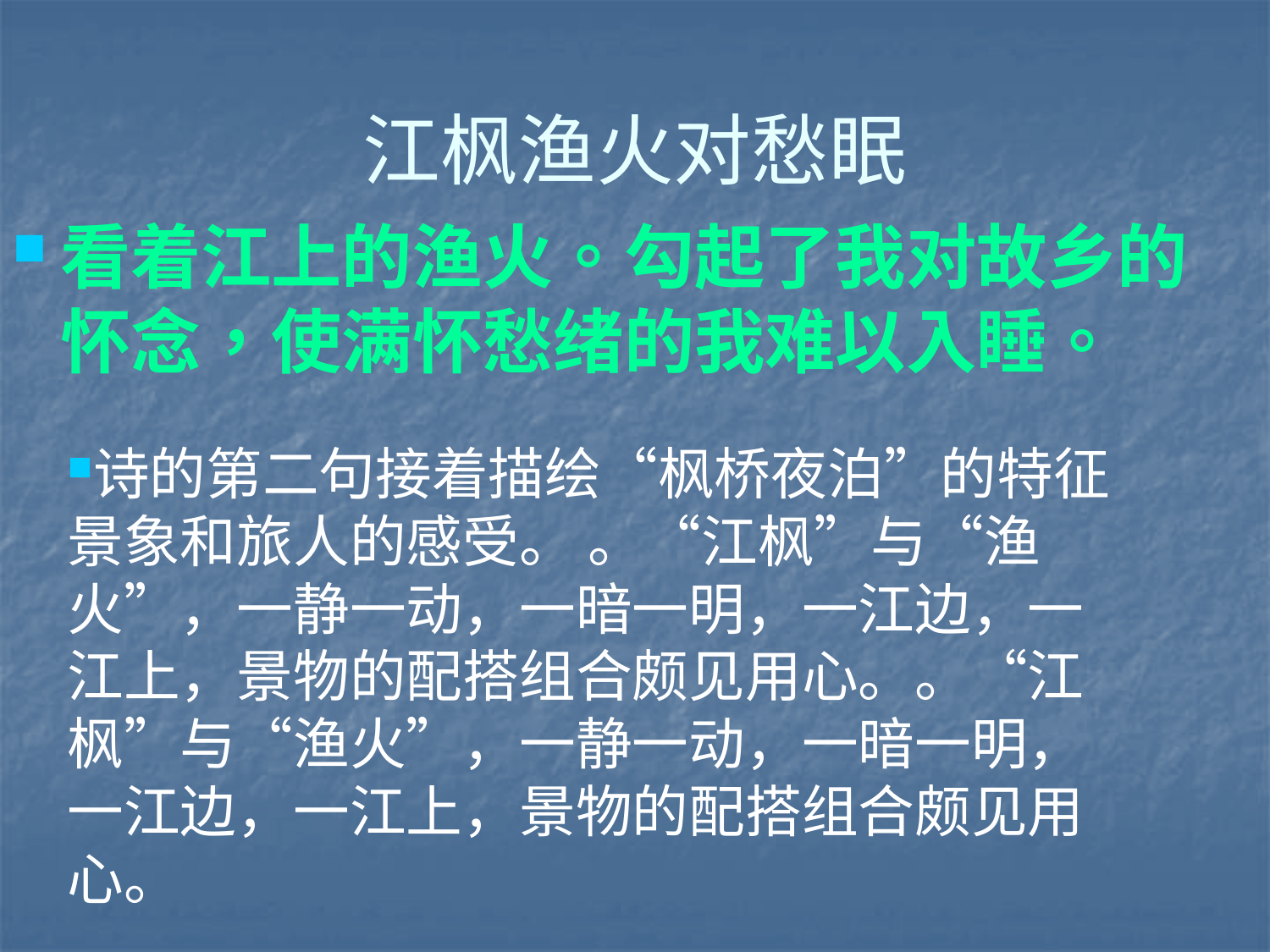

# 江枫渔火对愁眠

看着江上的渔火。勾起了我对故乡的怀念，使满怀愁绪的我难以入睡。
诗的第二句接着描绘“枫桥夜泊”的特征景象和旅人的感受。 。“江枫”与“渔火”，一静一动，一暗一明，一江边，一江上，景物的配搭组合颇见用心。。“江枫”与“渔火”，一静一动，一暗一明，一江边，一江上，景物的配搭组合颇见用心。